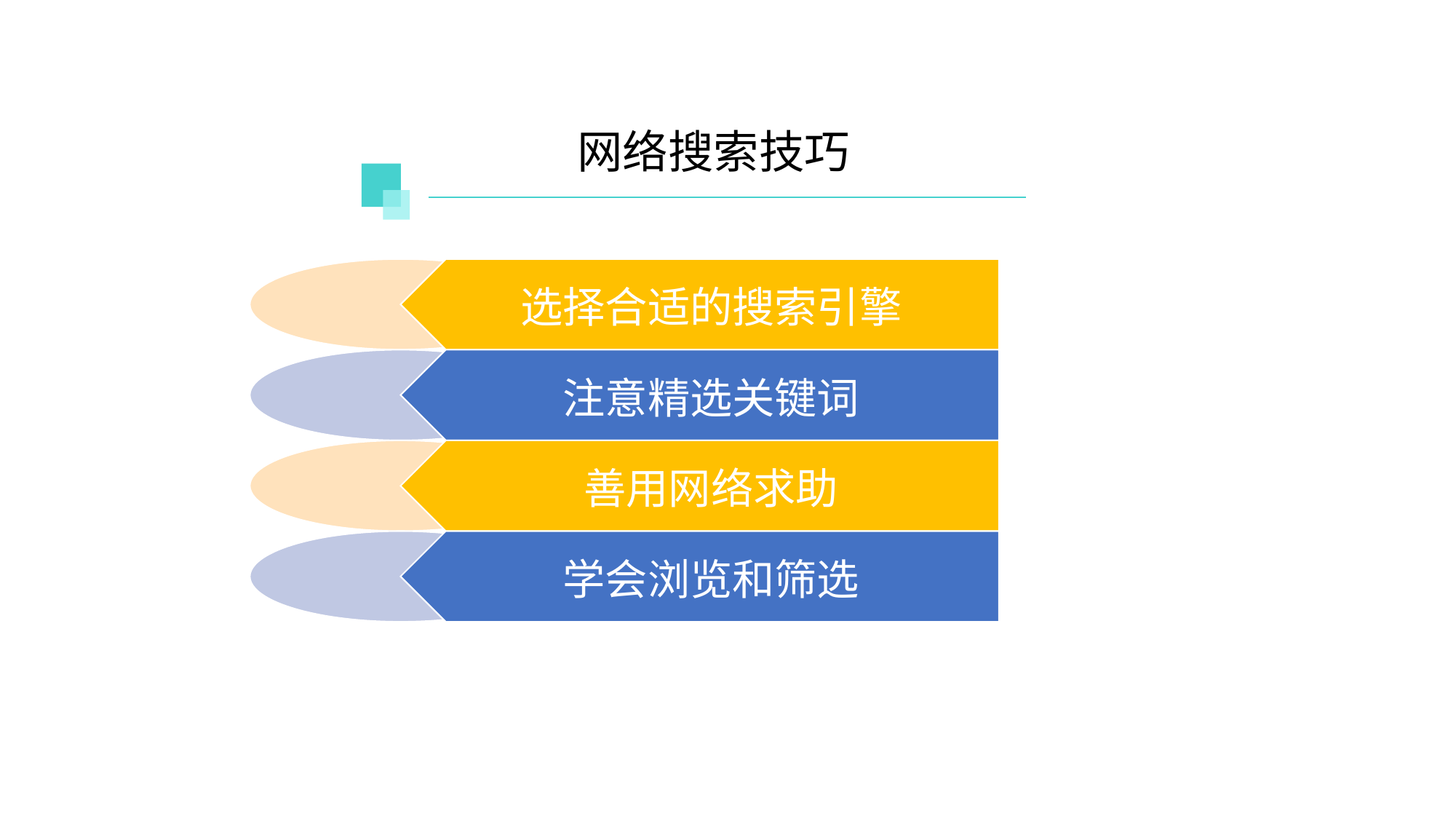

网络搜索技巧

选择合适的搜索引擎
注意精选关键词
善用网络求助
学会浏览和筛选